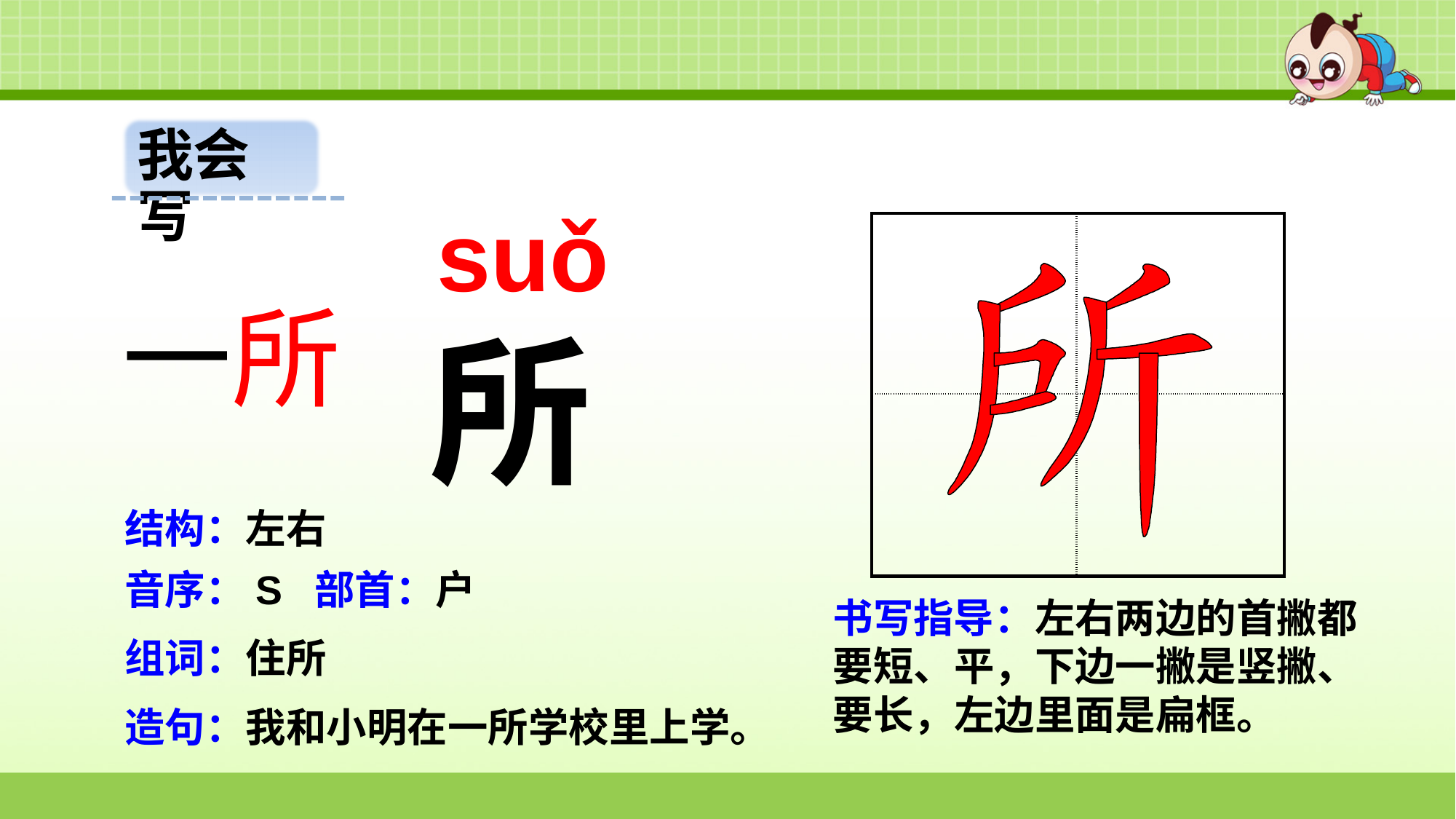

我会写

suǒ
|  |  |
| --- | --- |
|  |  |

一所

所

结构：左右
音序：S  部首：户
书写指导：左右两边的首撇都要短、平，下边一撇是竖撇、要长，左边里面是扁框。
组词：住所
造句：我和小明在一所学校里上学。